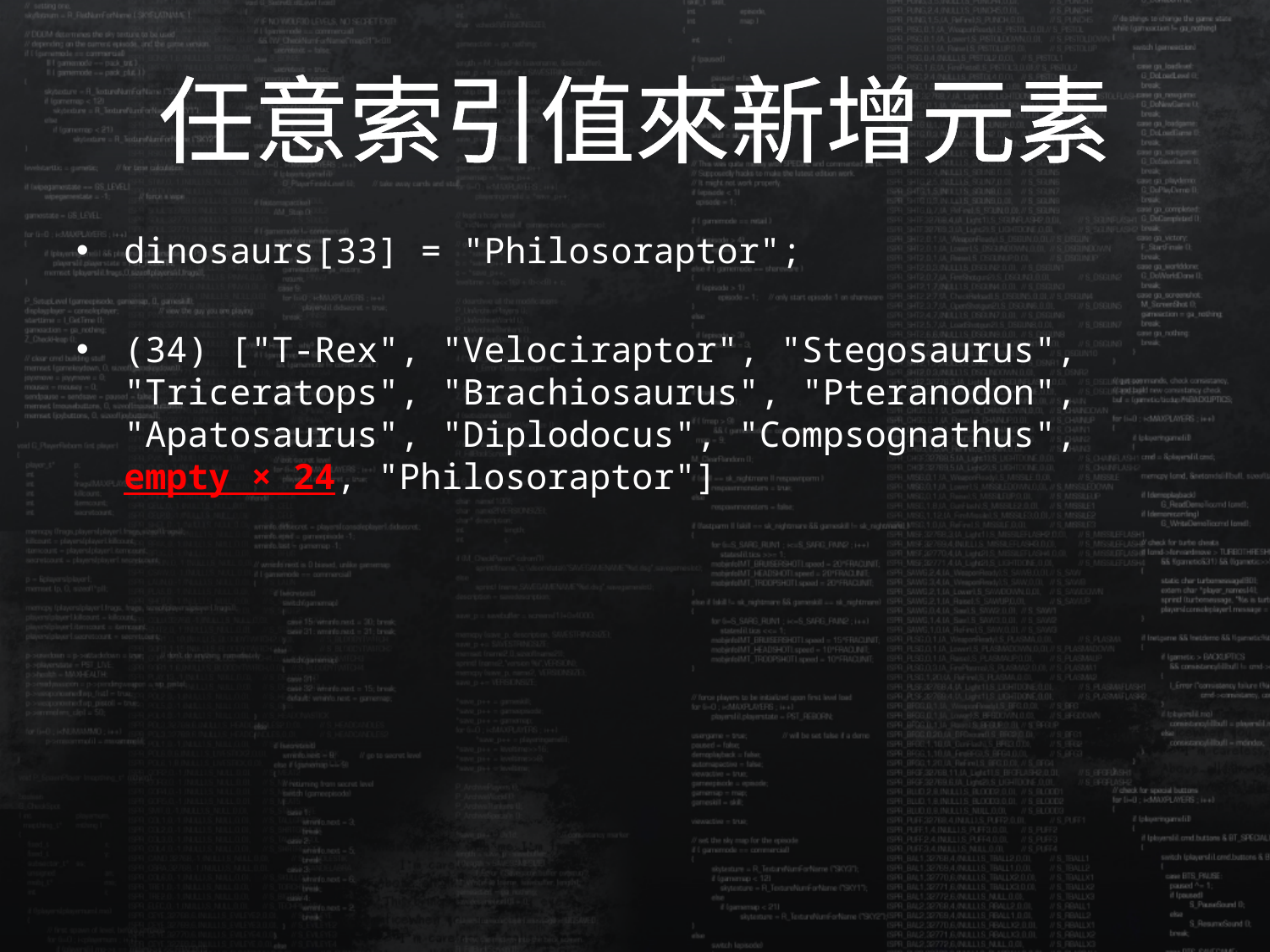

# 任意索引值來新增元素
dinosaurs[33] = "Philosoraptor";

(34) ["T-Rex", "Velociraptor", "Stegosaurus", "Triceratops", "Brachiosaurus", "Pteranodon", "Apatosaurus", "Diplodocus", "Compsognathus", empty × 24, "Philosoraptor"]